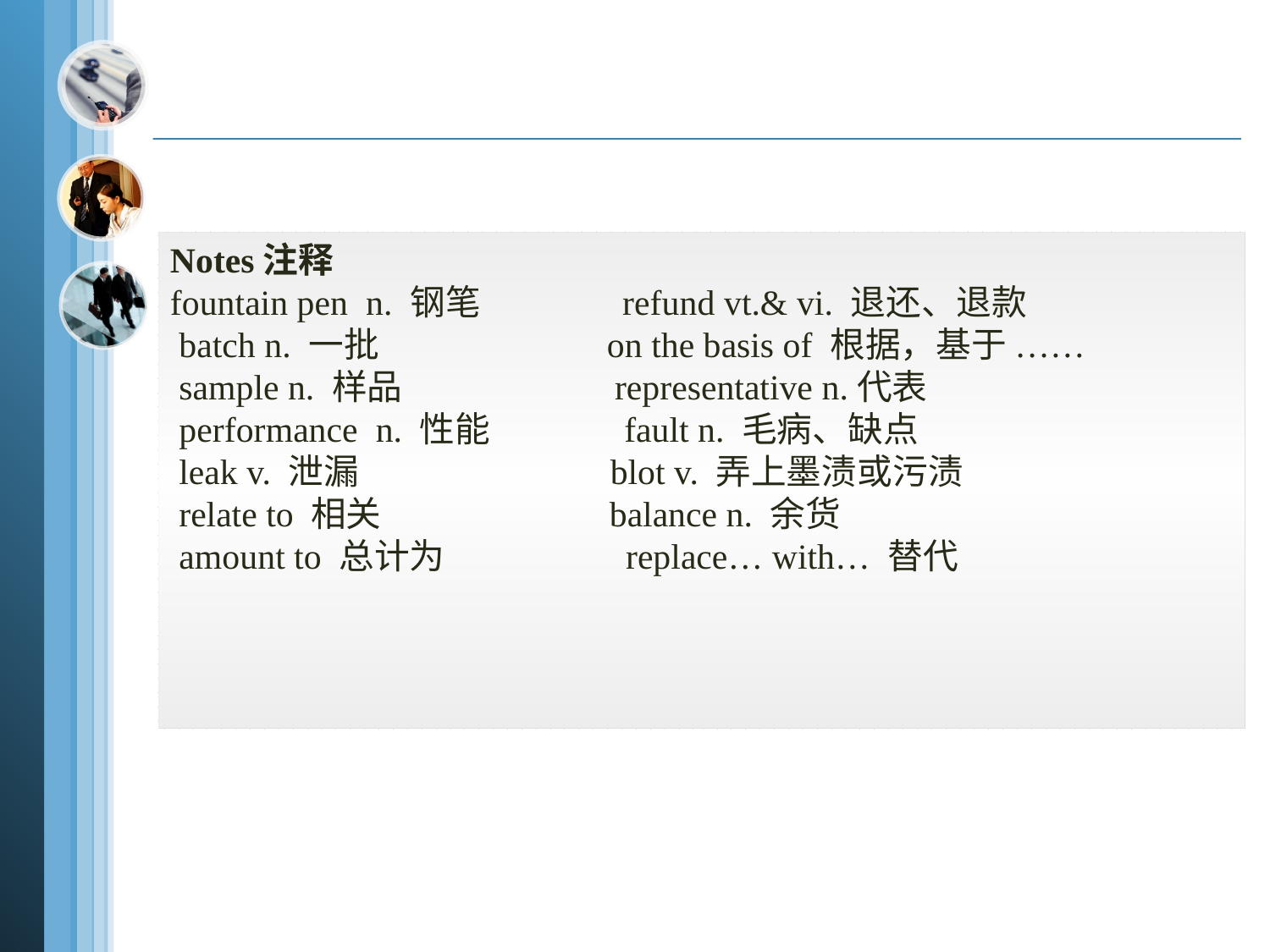

Notes注释
fountain pen  n. 钢笔                 refund vt.& vi. 退还、退款
 batch n. 一批                            on the basis of 根据，基于 ……
 sample n. 样品                          representative n.代表
 performance  n. 性能                fault n. 毛病、缺点
 leak v. 泄漏                               blot v. 弄上墨渍或污渍
 relate to 相关                            balance n. 余货
 amount to 总计为                      replace… with… 替代